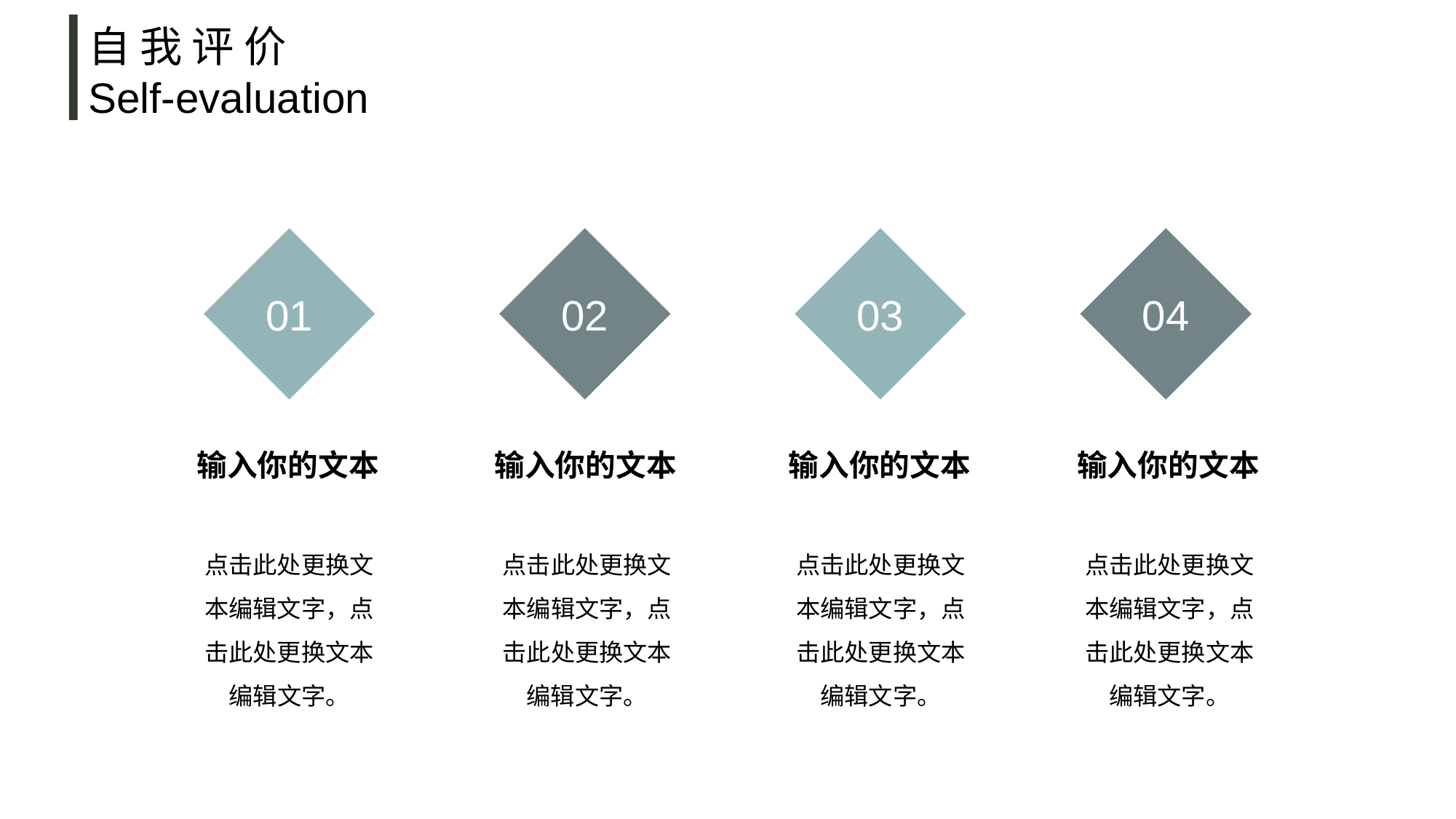

自 我 评 价
Self-evaluation
01
02
03
04
输入你的文本
输入你的文本
输入你的文本
输入你的文本
点击此处更换文本编辑文字，点击此处更换文本编辑文字。
点击此处更换文本编辑文字，点击此处更换文本编辑文字。
点击此处更换文本编辑文字，点击此处更换文本编辑文字。
点击此处更换文本编辑文字，点击此处更换文本编辑文字。